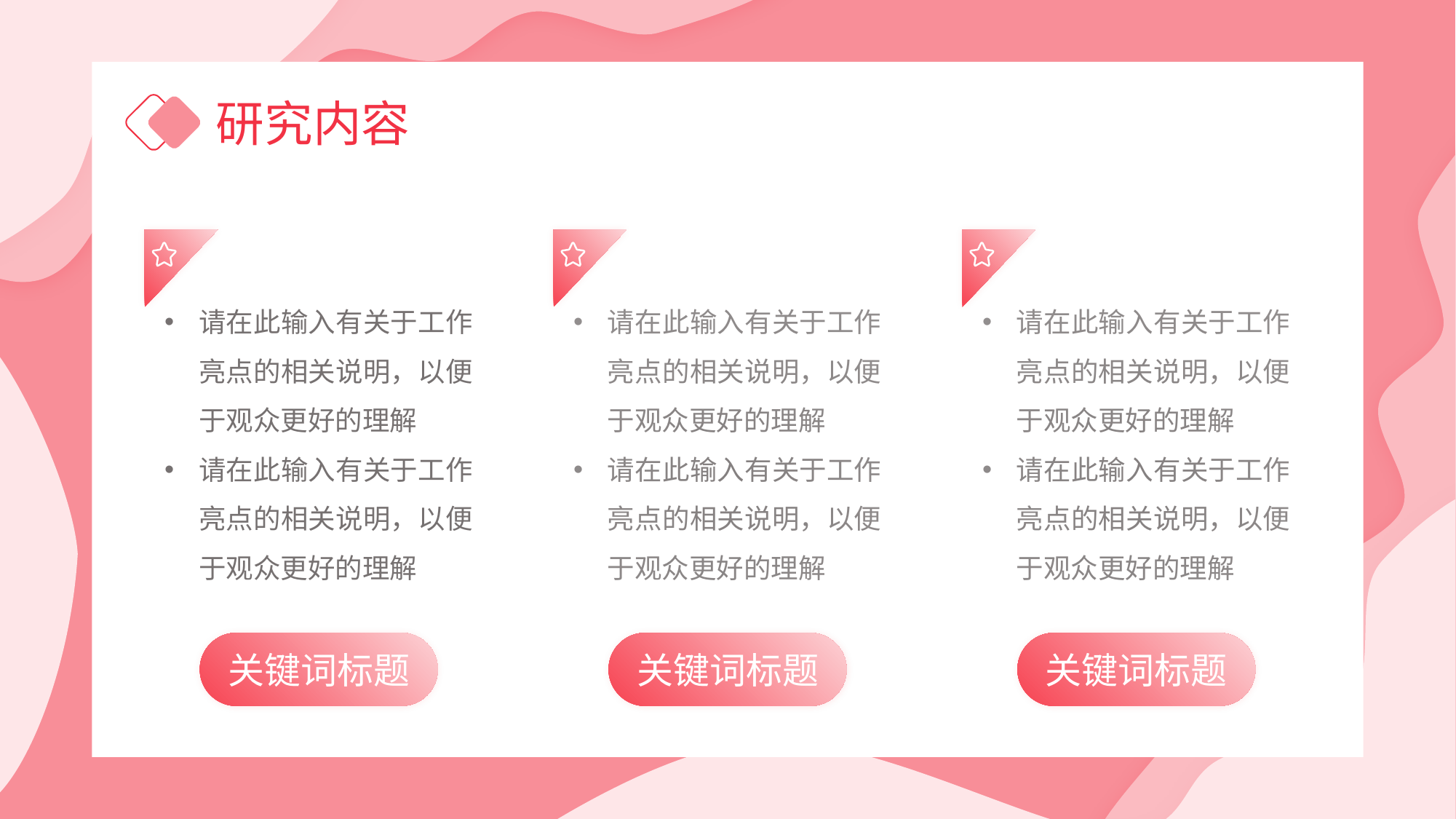

研究内容

请在此输入有关于工作亮点的相关说明，以便于观众更好的理解
请在此输入有关于工作亮点的相关说明，以便于观众更好的理解
请在此输入有关于工作亮点的相关说明，以便于观众更好的理解
请在此输入有关于工作亮点的相关说明，以便于观众更好的理解

请在此输入有关于工作亮点的相关说明，以便于观众更好的理解
请在此输入有关于工作亮点的相关说明，以便于观众更好的理解

关键词标题

关键词标题

关键词标题